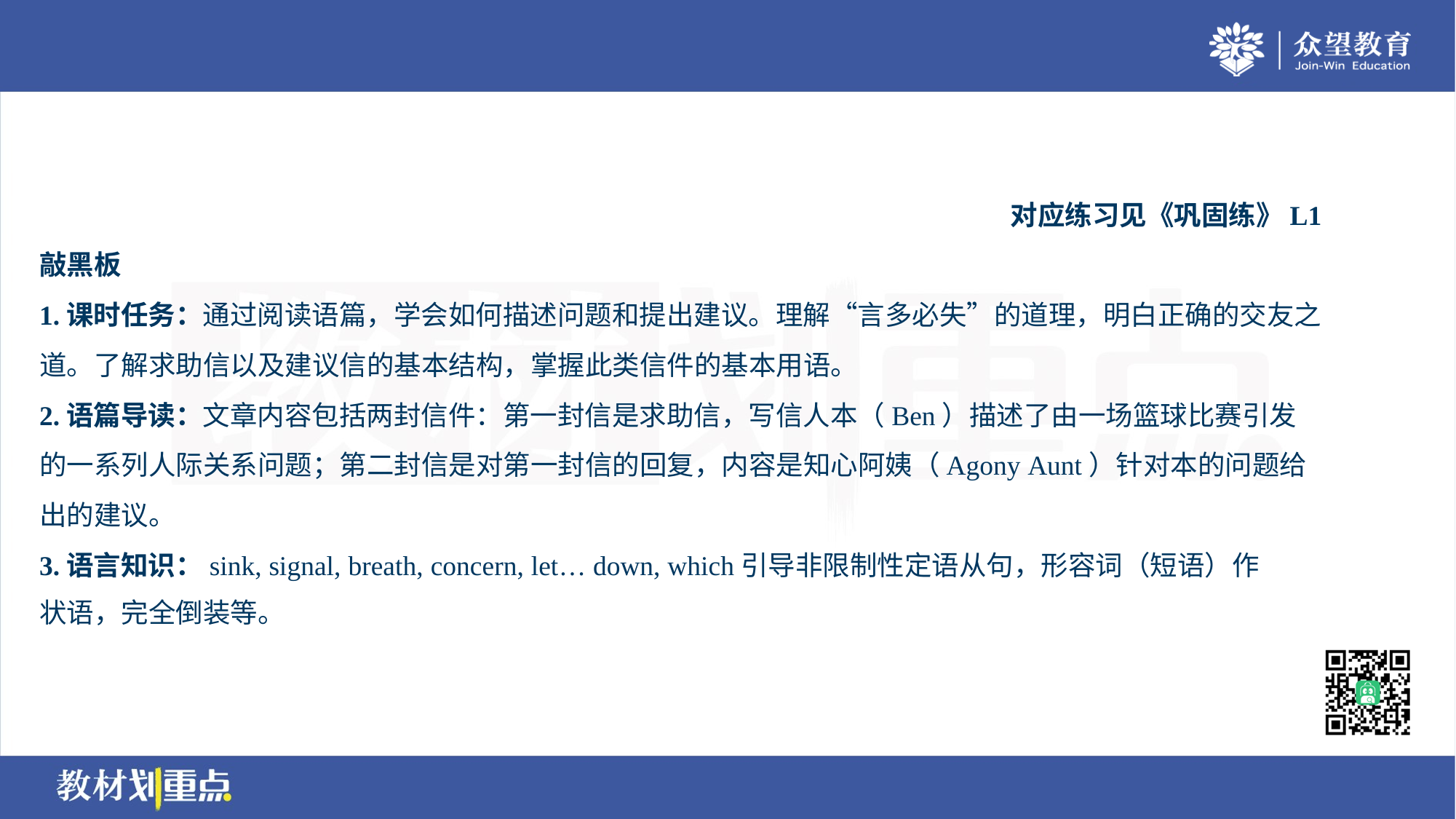

对应练习见《巩固练》L1
敲黑板
1.课时任务：通过阅读语篇，学会如何描述问题和提出建议。理解“言多必失”的道理，明白正确的交友之
道。了解求助信以及建议信的基本结构，掌握此类信件的基本用语。
2.语篇导读：文章内容包括两封信件：第一封信是求助信，写信人本（Ben）描述了由一场篮球比赛引发
的一系列人际关系问题；第二封信是对第一封信的回复，内容是知心阿姨（Agony Aunt）针对本的问题给
出的建议。
3.语言知识：sink, signal, breath, concern, let… down, which引导非限制性定语从句，形容词（短语）作
状语，完全倒装等。